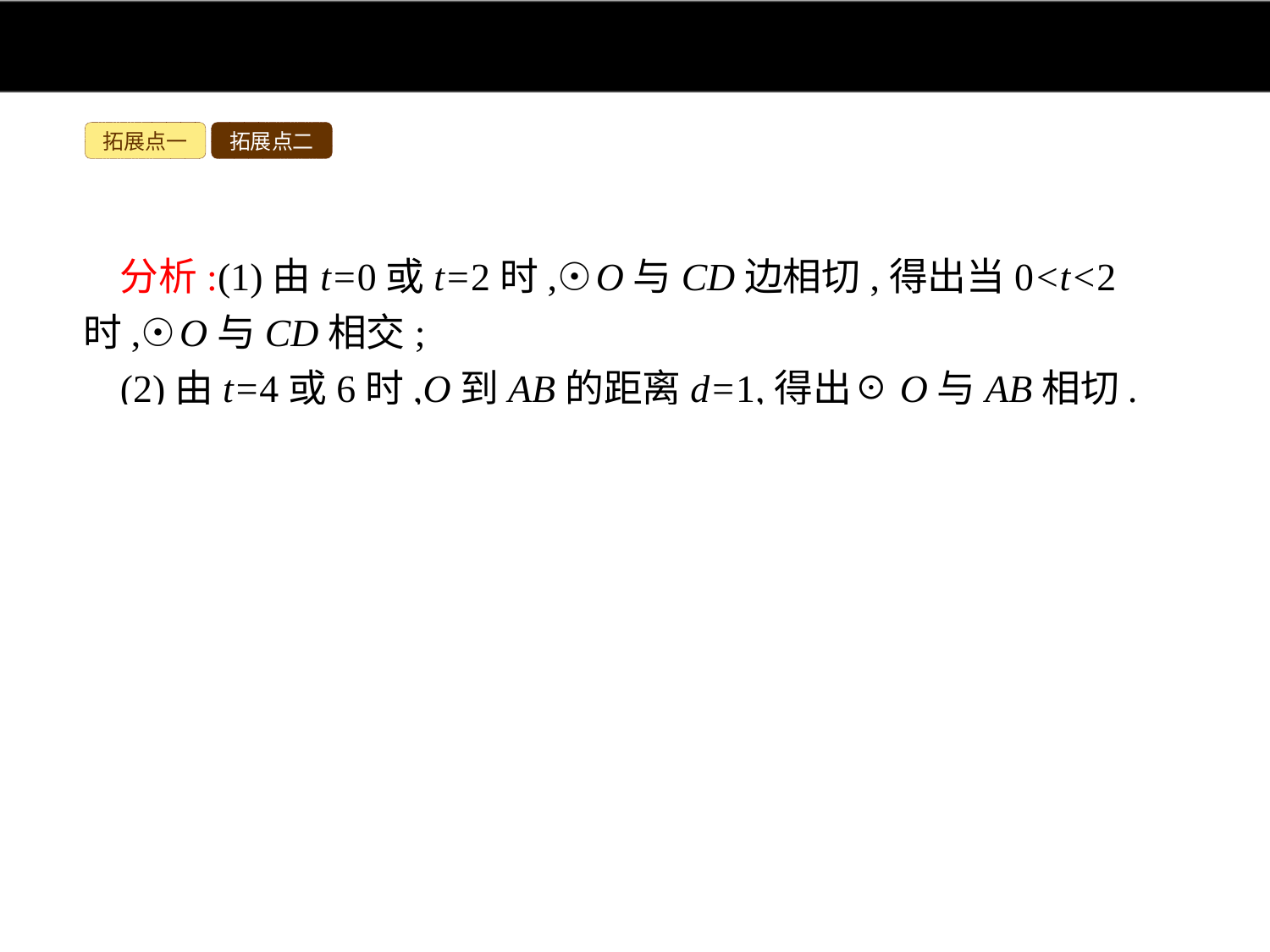

拓展点一
拓展点二
分析:(1)由t=0或t=2时,☉O与CD边相切,得出当0<t<2时,☉O与CD相交;
(2)由t=4或6时,O到AB的距离d=1,得出☉O与AB相切.
解:(1)根据题意得,
当t=0或t=2时,☉O与CD边相切,
故当0<t<2时,O到CD的距离d<1,☉O与CD相交.
(2)根据题意得,当t=4时,O到AB的距离d=1,☉O与AB相切;
当t=6时,O到AB的距离d=1,☉O与AB相切.
综上所述,当t=4或6时,☉O与AB相切.